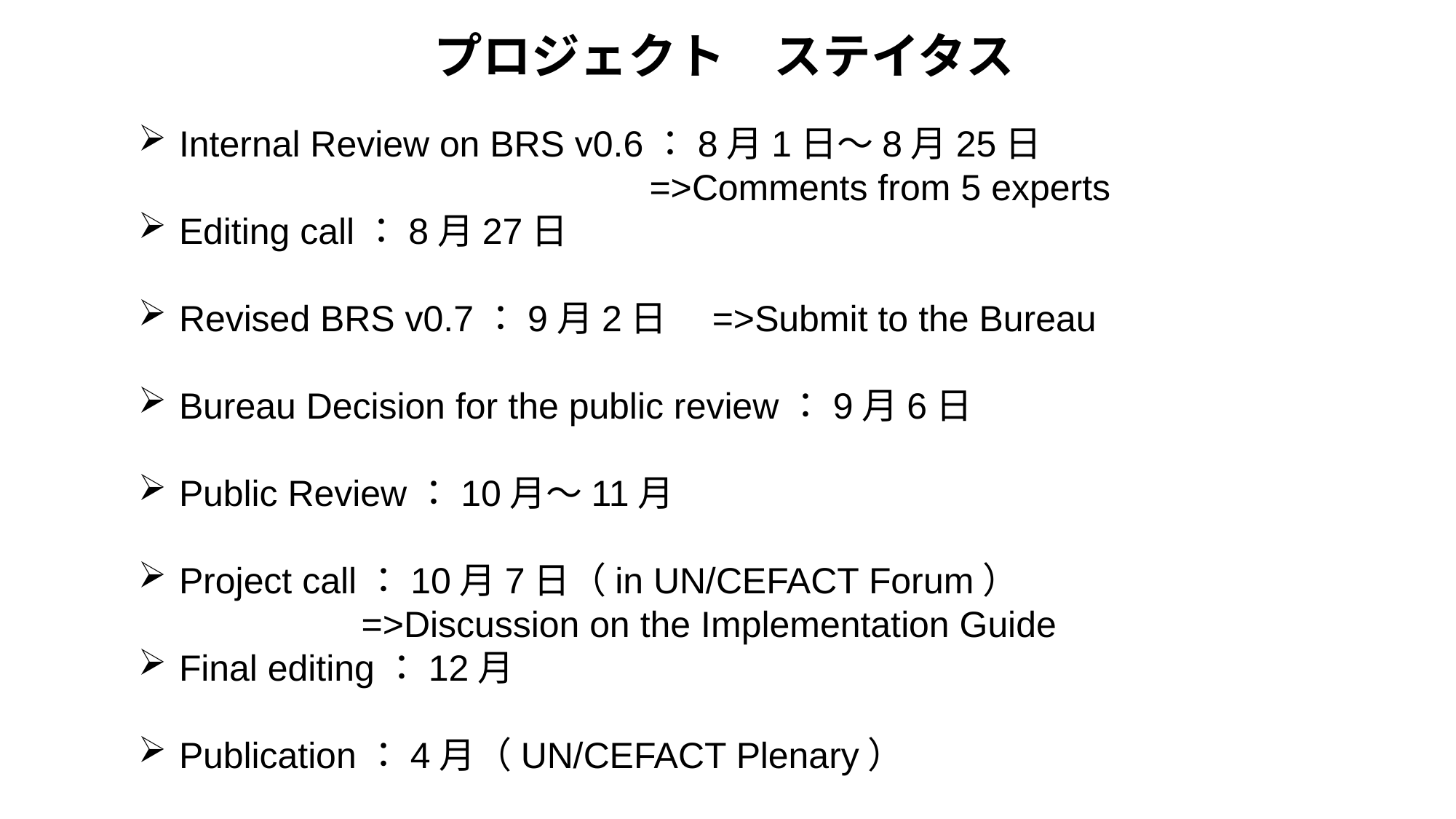

プロジェクト　ステイタス
Internal Review on BRS v0.6：8月1日～8月25日
			       　　　=>Comments from 5 experts
Editing call：8月27日

Revised BRS v0.7：9月2日　=>Submit to the Bureau

Bureau Decision for the public review：9月6日

Public Review：10月～11月

Project call：10月7日（in UN/CEFACT Forum）
	　　    =>Discussion on the Implementation Guide
Final editing：12月

Publication：4月（UN/CEFACT Plenary）